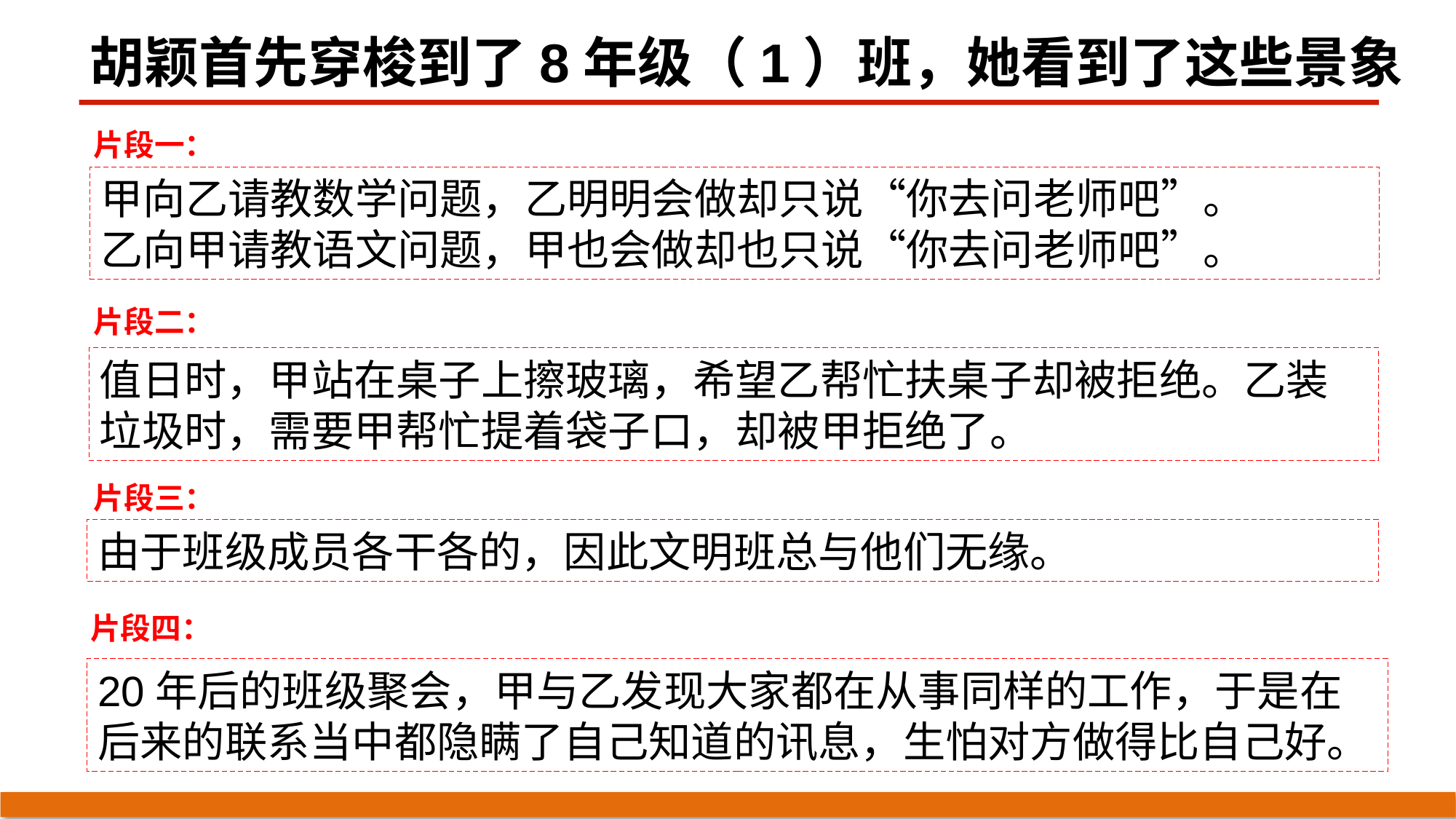

胡颖首先穿梭到了8年级（1）班，她看到了这些景象

片段一：
甲向乙请教数学问题，乙明明会做却只说“你去问老师吧”。
乙向甲请教语文问题，甲也会做却也只说“你去问老师吧”。
片段二：
值日时，甲站在桌子上擦玻璃，希望乙帮忙扶桌子却被拒绝。乙装垃圾时，需要甲帮忙提着袋子口，却被甲拒绝了。
片段三：
由于班级成员各干各的，因此文明班总与他们无缘。
片段四：
20年后的班级聚会，甲与乙发现大家都在从事同样的工作，于是在后来的联系当中都隐瞒了自己知道的讯息，生怕对方做得比自己好。